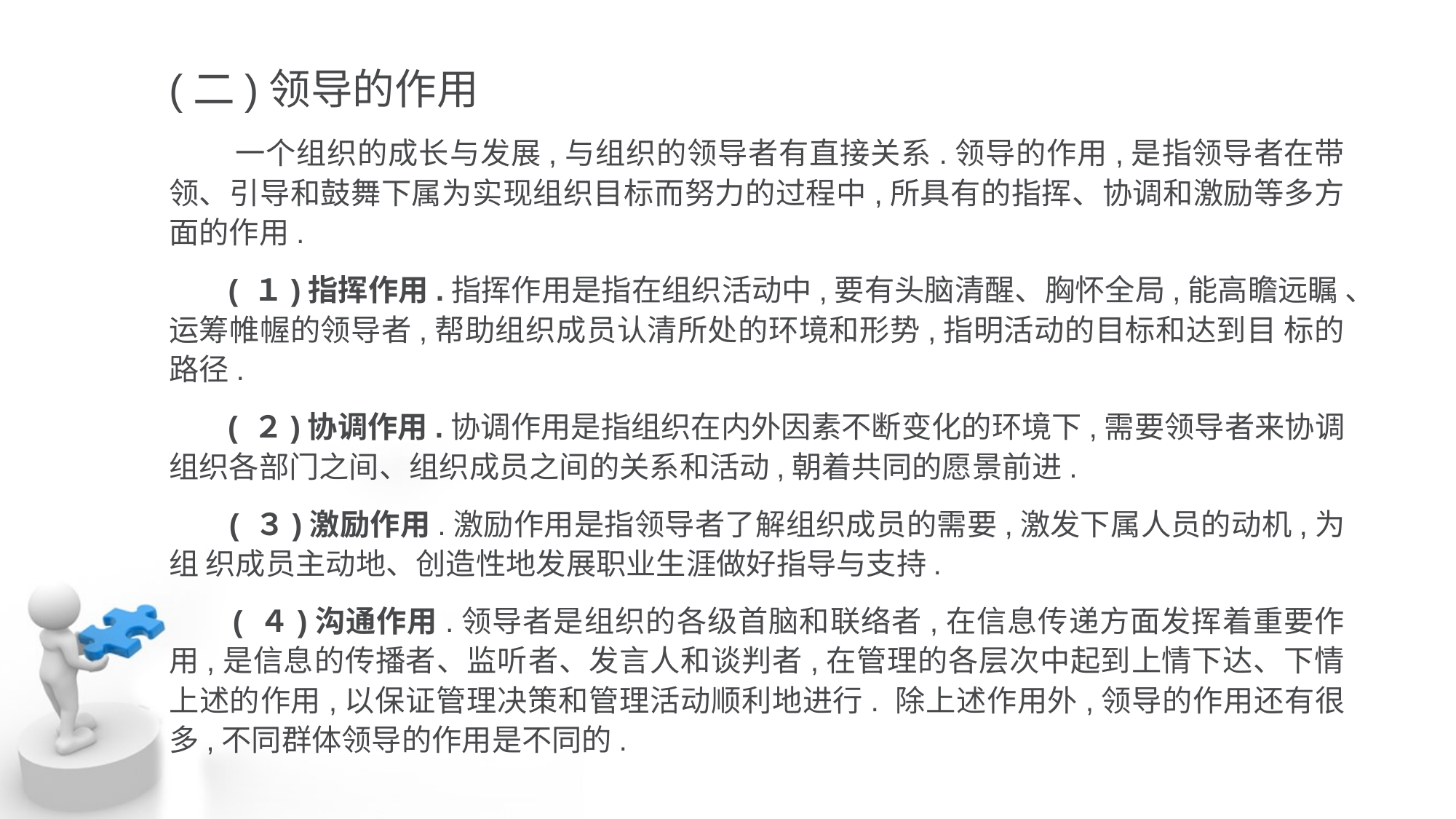

(二)领导的作用
        一个组织的成长与发展,与组织的领导者有直接关系.领导的作用,是指领导者在带领、引导和鼓舞下属为实现组织目标而努力的过程中,所具有的指挥、协调和激励等多方面的作用.
       ( １)指挥作用.指挥作用是指在组织活动中,要有头脑清醒、胸怀全局,能高瞻远瞩 、运筹帷幄的领导者,帮助组织成员认清所处的环境和形势,指明活动的目标和达到目 标的路径.
       ( ２)协调作用.协调作用是指组织在内外因素不断变化的环境下,需要领导者来协调 组织各部门之间、组织成员之间的关系和活动,朝着共同的愿景前进.
       ( ３)激励作用.激励作用是指领导者了解组织成员的需要,激发下属人员的动机,为组 织成员主动地、创造性地发展职业生涯做好指导与支持.
       ( ４)沟通作用.领导者是组织的各级首脑和联络者,在信息传递方面发挥着重要作 用,是信息的传播者、监听者、发言人和谈判者,在管理的各层次中起到上情下达、下情 上述的作用,以保证管理决策和管理活动顺利地进行. 除上述作用外,领导的作用还有很多,不同群体领导的作用是不同的.